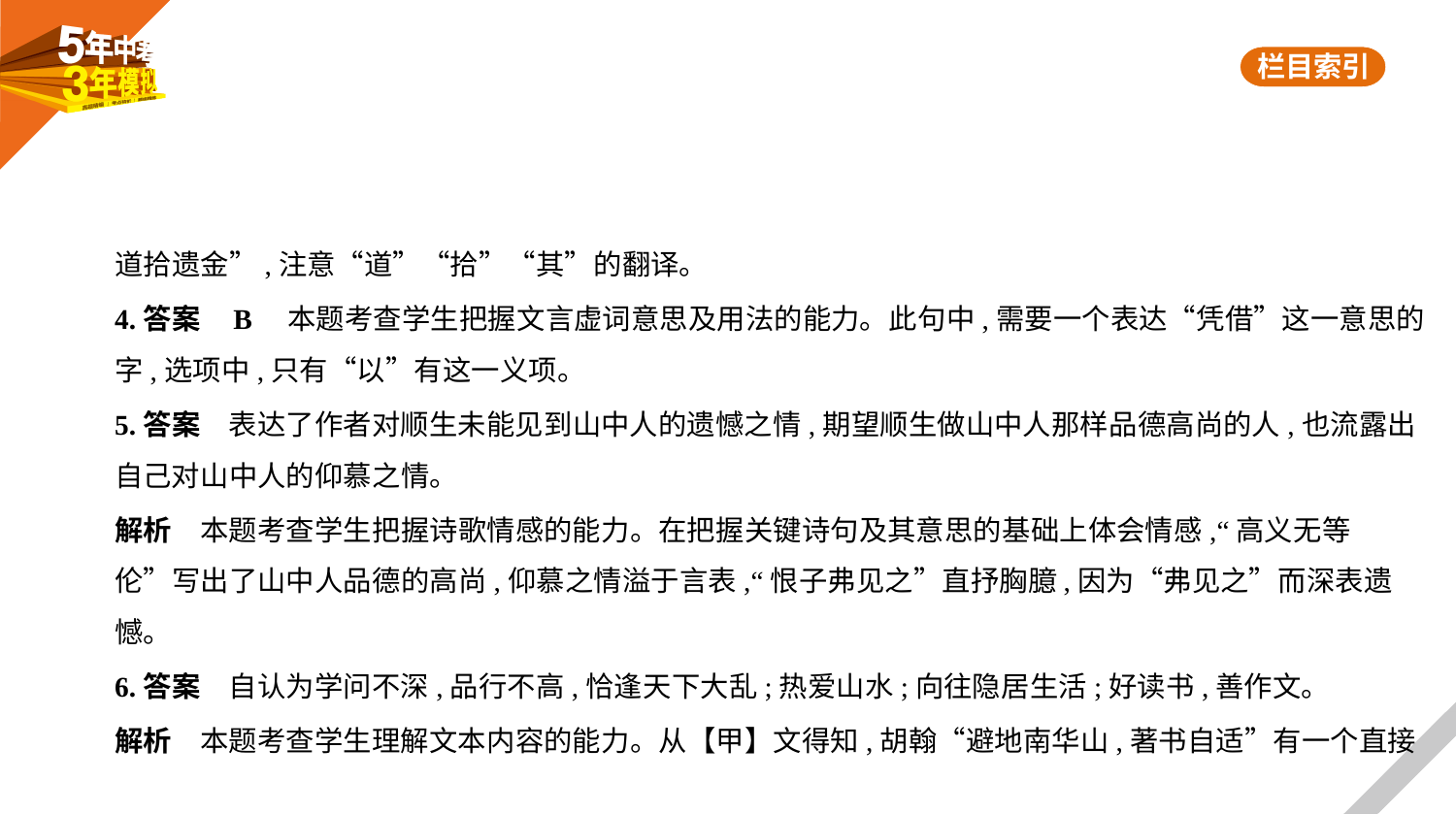

道拾遗金”,注意“道”“拾”“其”的翻译。
4.答案    B　本题考查学生把握文言虚词意思及用法的能力。此句中,需要一个表达“凭借”这一意思的
字,选项中,只有“以”有这一义项。
5.答案　表达了作者对顺生未能见到山中人的遗憾之情,期望顺生做山中人那样品德高尚的人,也流露出
自己对山中人的仰慕之情。
解析　本题考查学生把握诗歌情感的能力。在把握关键诗句及其意思的基础上体会情感,“高义无等
伦”写出了山中人品德的高尚,仰慕之情溢于言表,“恨子弗见之”直抒胸臆,因为“弗见之”而深表遗
憾。
6.答案　自认为学问不深,品行不高,恰逢天下大乱;热爱山水;向往隐居生活;好读书,善作文。
解析　本题考查学生理解文本内容的能力。从【甲】文得知,胡翰“避地南华山,著书自适”有一个直接